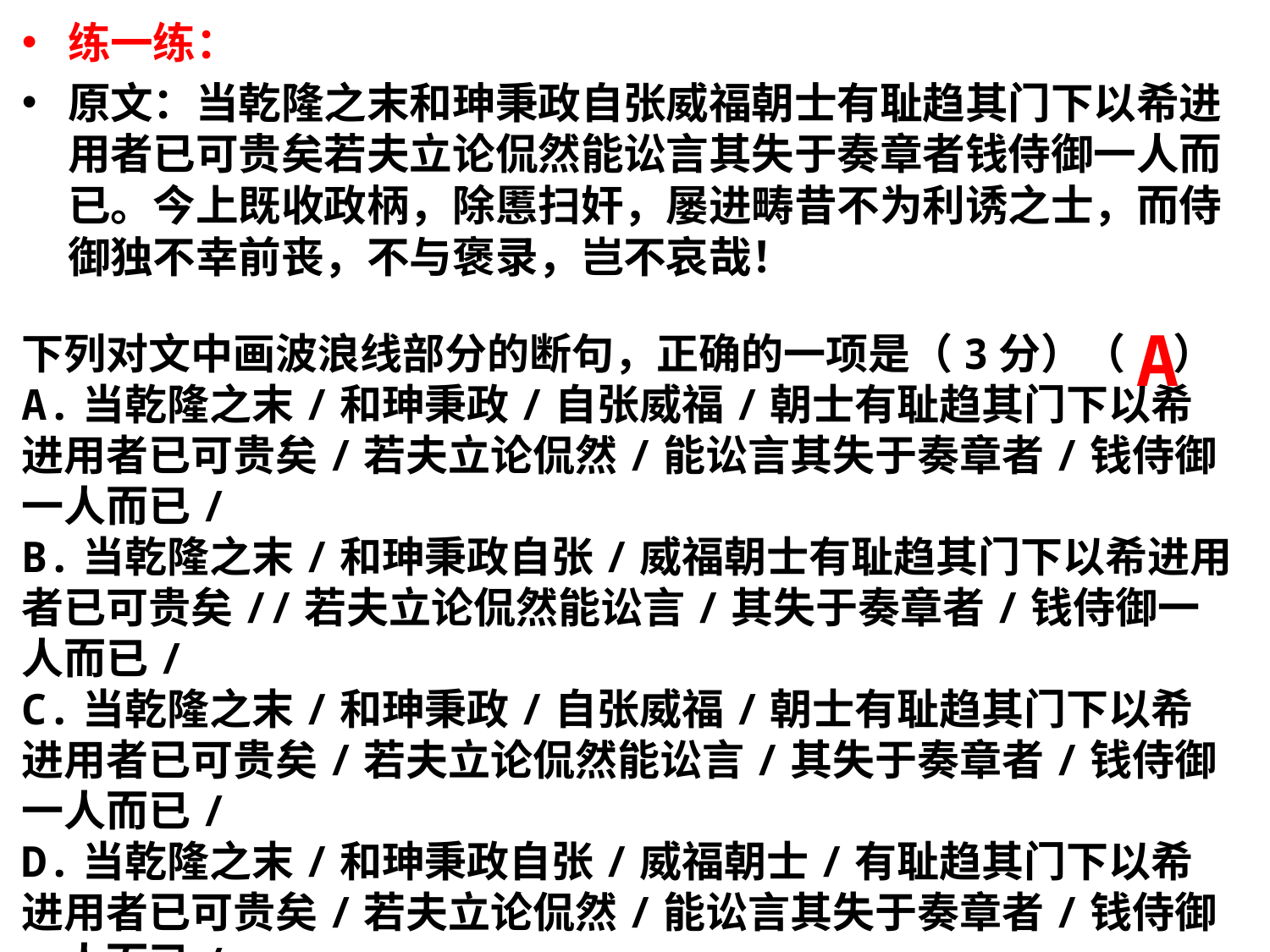

练一练：
原文：当乾隆之末和珅秉政自张威福朝士有耻趋其门下以希进用者已可贵矣若夫立论侃然能讼言其失于奏章者钱侍御一人而已。今上既收政柄，除慝扫奸，屡进畴昔不为利诱之士，而侍御独不幸前丧，不与褒录，岂不哀哉！
A
下列对文中画波浪线部分的断句，正确的一项是（3分）（     ）
A.当乾隆之末/和珅秉政/自张威福/朝士有耻趋其门下以希进用者已可贵矣/若夫立论侃然/能讼言其失于奏章者/钱侍御一人而已/
B.当乾隆之末/和珅秉政自张/威福朝士有耻趋其门下以希进用者已可贵矣//若夫立论侃然能讼言/其失于奏章者/钱侍御一人而已/
C.当乾隆之末/和珅秉政/自张威福/朝士有耻趋其门下以希进用者已可贵矣/若夫立论侃然能讼言/其失于奏章者/钱侍御一人而已/
D.当乾隆之末/和珅秉政自张/威福朝士/有耻趋其门下以希进用者已可贵矣/若夫立论侃然/能讼言其失于奏章者/钱侍御一人而已/